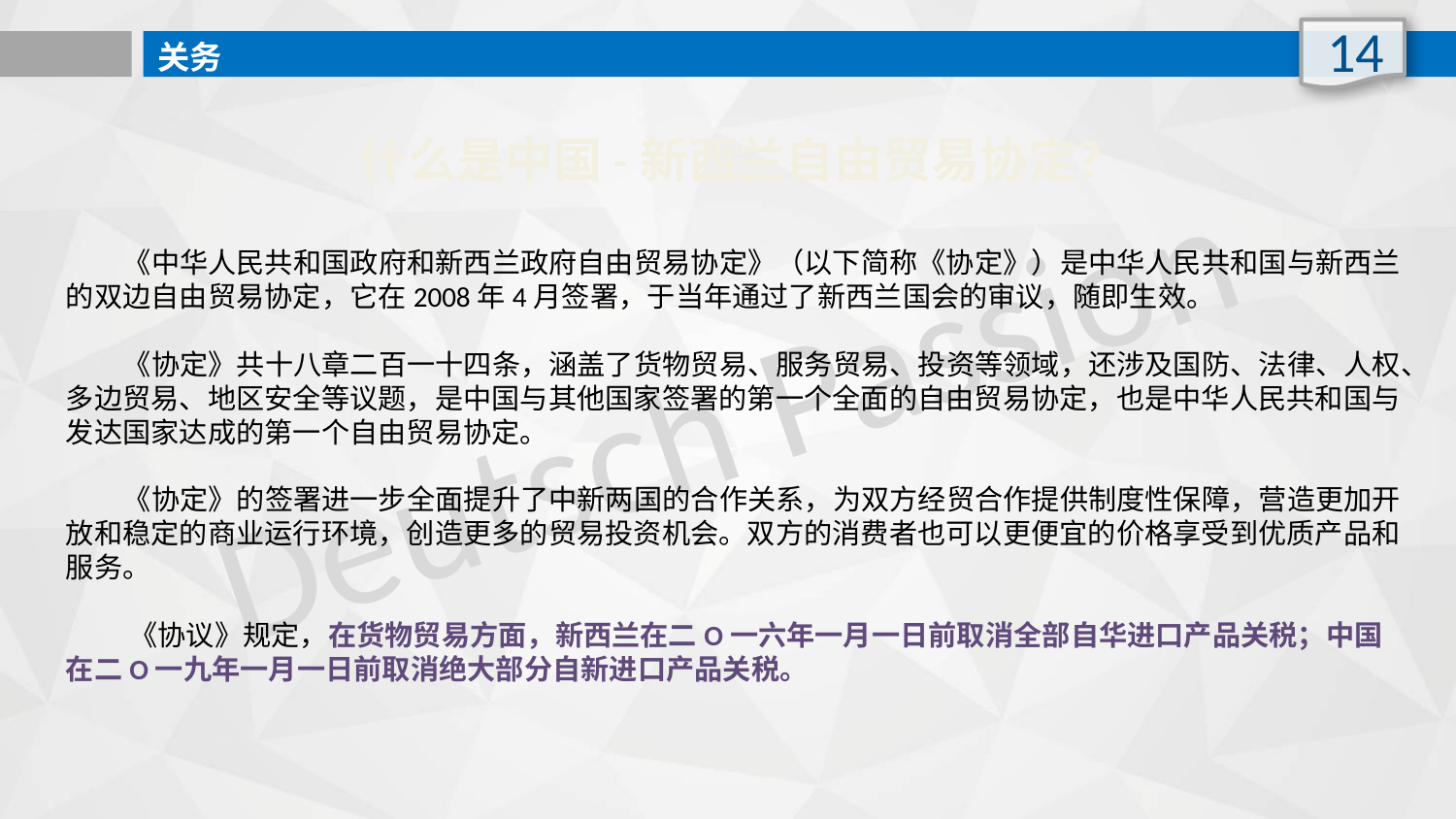

14

关务

什么是中国-新西兰自由贸易协定？
        《中华人民共和国政府和新西兰政府自由贸易协定》（以下简称《协定》）是中华人民共和国与新西兰的双边自由贸易协定，它在2008年4月签署，于当年通过了新西兰国会的审议，随即生效。

        《协定》共十八章二百一十四条，涵盖了货物贸易、服务贸易、投资等领域，还涉及国防、法律、人权、多边贸易、地区安全等议题，是中国与其他国家签署的第一个全面的自由贸易协定，也是中华人民共和国与发达国家达成的第一个自由贸易协定。

        《协定》的签署进一步全面提升了中新两国的合作关系，为双方经贸合作提供制度性保障，营造更加开放和稳定的商业运行环境，创造更多的贸易投资机会。双方的消费者也可以更便宜的价格享受到优质产品和服务。
         《协议》规定，在货物贸易方面，新西兰在二O一六年一月一日前取消全部自华进口产品关税；中国在二O一九年一月一日前取消绝大部分自新进口产品关税。
Deutsch Passion